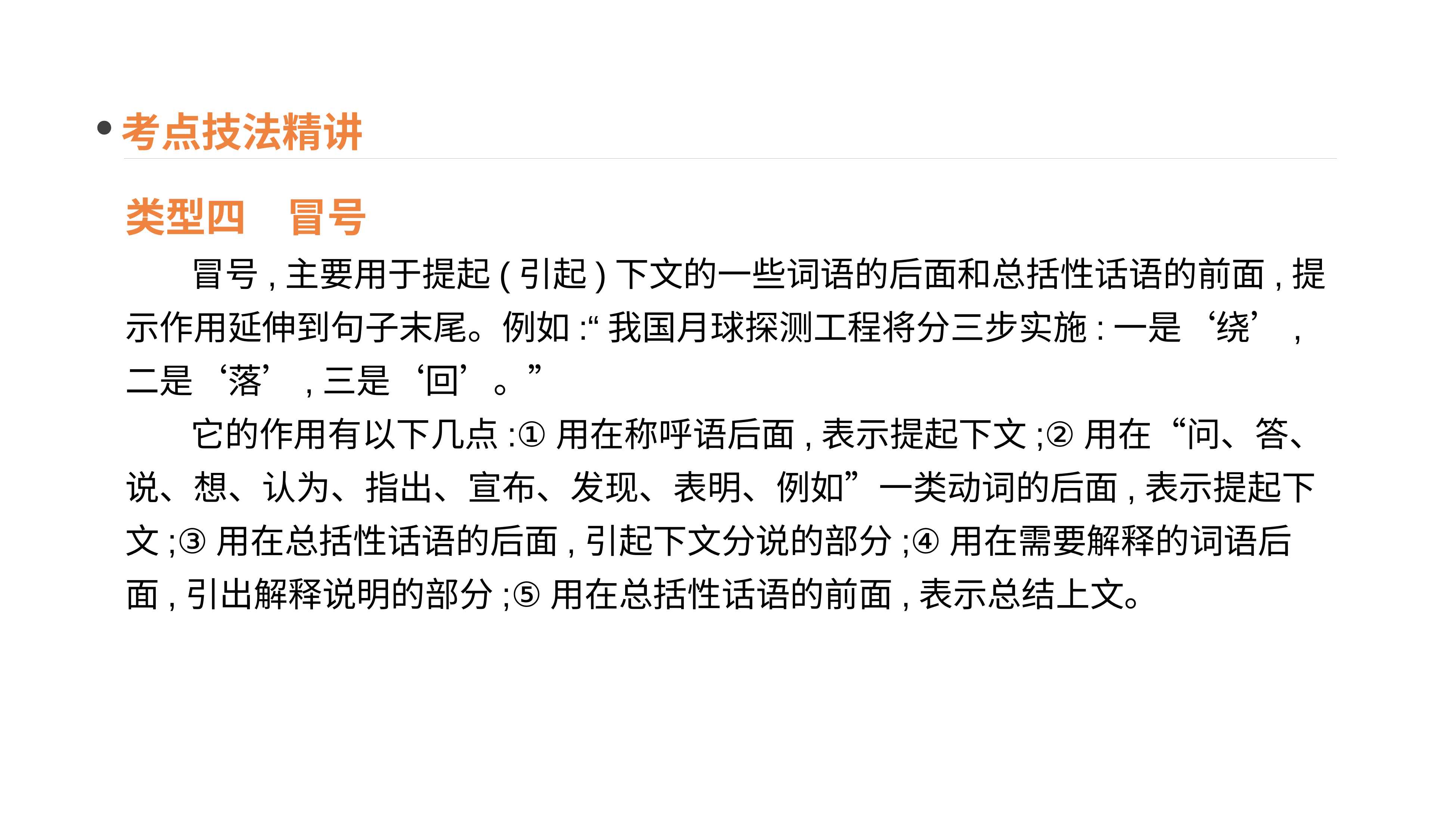

考点技法精讲

类型四　冒号
冒号,主要用于提起(引起)下文的一些词语的后面和总括性话语的前面,提示作用延伸到句子末尾。例如:“我国月球探测工程将分三步实施:一是‘绕’,二是‘落’,三是‘回’。”
它的作用有以下几点:①用在称呼语后面,表示提起下文;②用在“问、答、说、想、认为、指出、宣布、发现、表明、例如”一类动词的后面,表示提起下文;③用在总括性话语的后面,引起下文分说的部分;④用在需要解释的词语后面,引出解释说明的部分;⑤用在总括性话语的前面,表示总结上文。